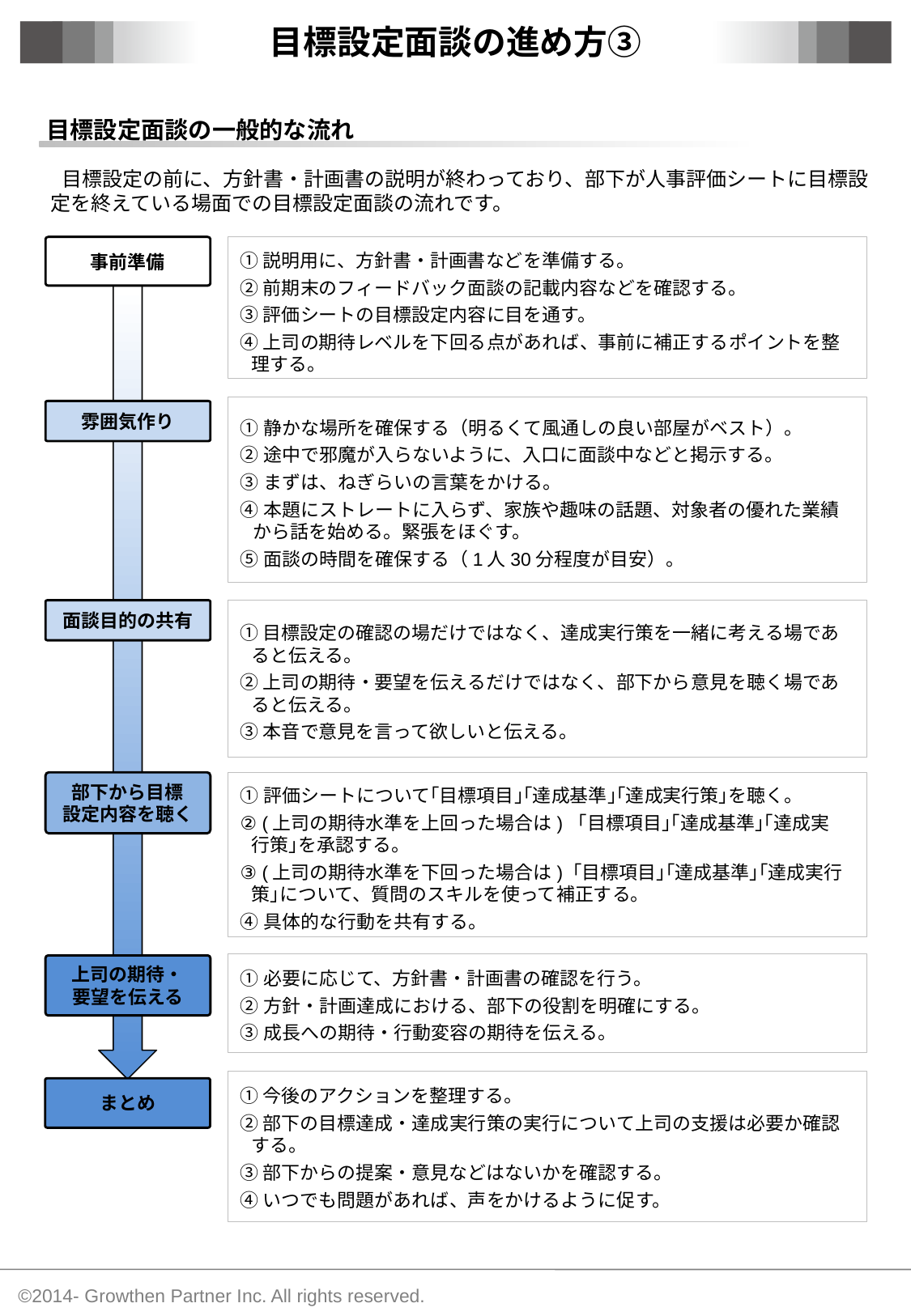

目標設定面談の進め方③
目標設定面談の一般的な流れ

目標設定の前に、方針書・計画書の説明が終わっており、部下が人事評価シートに目標設定を終えている場面での目標設定面談の流れです。

事前準備
①説明用に、方針書・計画書などを準備する。
②前期末のフィードバック面談の記載内容などを確認する。
③評価シートの目標設定内容に目を通す。
④上司の期待レベルを下回る点があれば、事前に補正するポイントを整理する。

雰囲気作り
①静かな場所を確保する（明るくて風通しの良い部屋がベスト）。
②途中で邪魔が入らないように、入口に面談中などと掲示する。
③まずは、ねぎらいの言葉をかける。
④本題にストレートに入らず、家族や趣味の話題、対象者の優れた業績から話を始める。緊張をほぐす。
⑤面談の時間を確保する（1人30分程度が目安）。
面談目的の共有

①目標設定の確認の場だけではなく、達成実行策を一緒に考える場であると伝える。
②上司の期待・要望を伝えるだけではなく、部下から意見を聴く場であると伝える。
③本音で意見を言って欲しいと伝える。

部下から目標
設定内容を聴く

①評価シートについて｢目標項目｣｢達成基準｣｢達成実行策｣を聴く。
② (上司の期待水準を上回った場合は)  ｢目標項目｣｢達成基準｣｢達成実行策｣を承認する。
③ (上司の期待水準を下回った場合は) ｢目標項目｣｢達成基準｣｢達成実行策｣について、質問のスキルを使って補正する。
④具体的な行動を共有する。

上司の期待・
要望を伝える
①必要に応じて、方針書・計画書の確認を行う。
②方針・計画達成における、部下の役割を明確にする。
③成長への期待・行動変容の期待を伝える。

まとめ
①今後のアクションを整理する。
②部下の目標達成・達成実行策の実行について上司の支援は必要か確認する。
③部下からの提案・意見などはないかを確認する。
④いつでも問題があれば、声をかけるように促す。